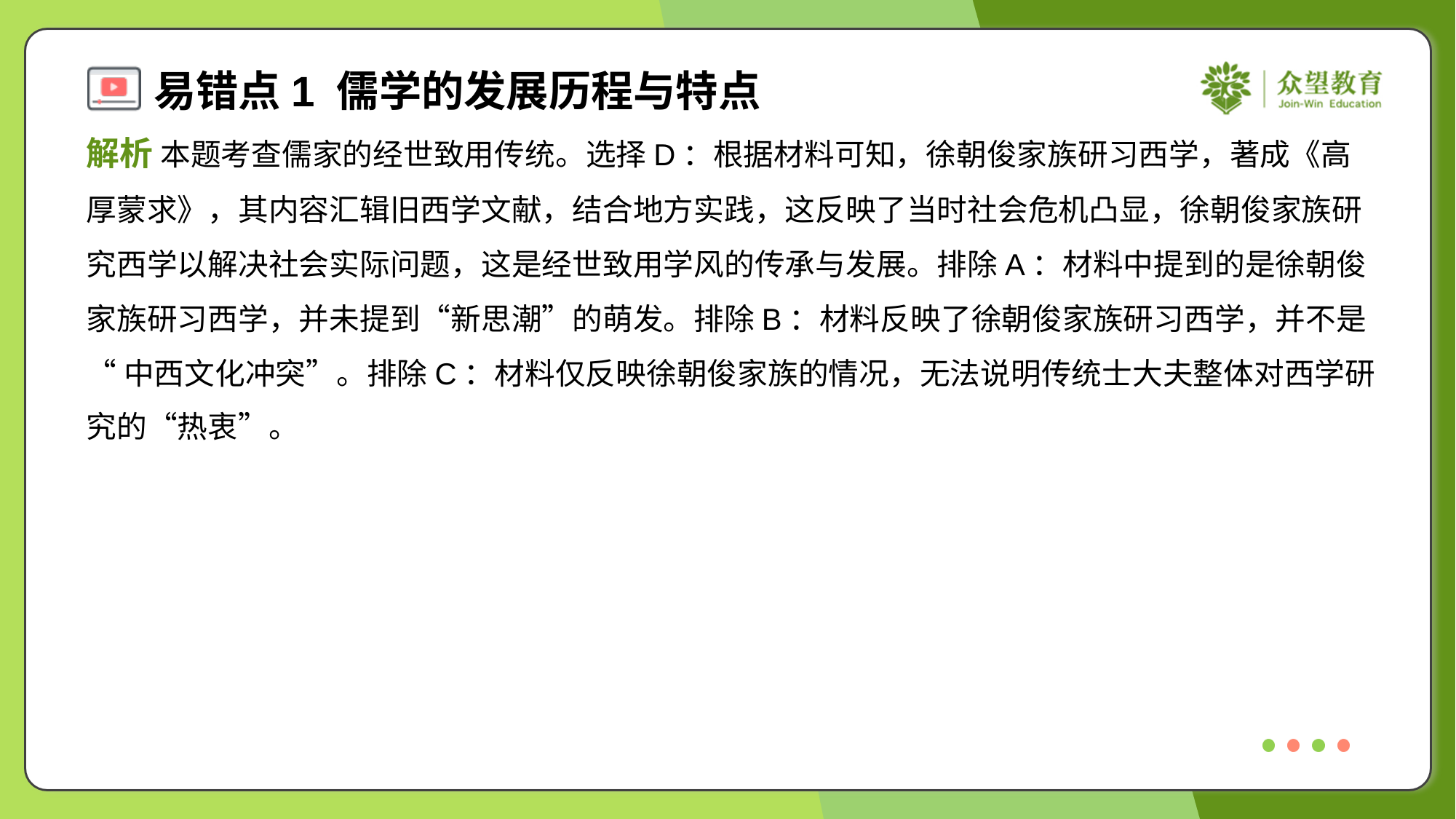

解析 本题考查儒家的经世致用传统。选择D：根据材料可知，徐朝俊家族研习西学，著成《高
厚蒙求》，其内容汇辑旧西学文献，结合地方实践，这反映了当时社会危机凸显，徐朝俊家族研
究西学以解决社会实际问题，这是经世致用学风的传承与发展。排除A：材料中提到的是徐朝俊
家族研习西学，并未提到“新思潮”的萌发。排除B：材料反映了徐朝俊家族研习西学，并不是
“中西文化冲突”。排除C：材料仅反映徐朝俊家族的情况，无法说明传统士大夫整体对西学研
究的“热衷”。